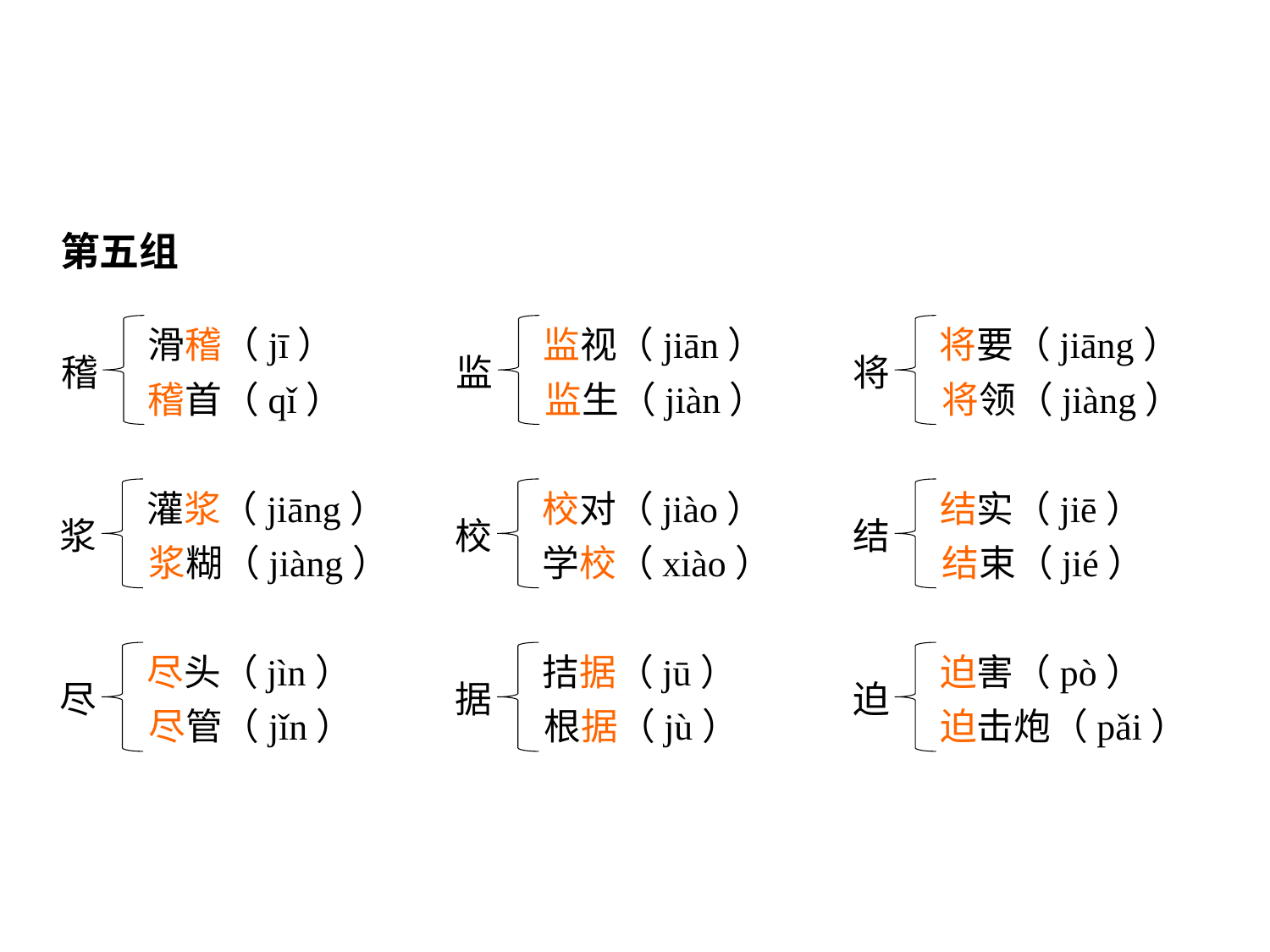

第五组

滑稽（jī）
稽
稽首（qǐ）

监视（jiān）
监
监生（jiàn）

将要（jiāng）
将
将领（jiàng）

灌浆（jiāng）
浆
浆糊（jiàng）

校对（jiào）
校
学校（xiào）

结实（jiē）
结
结束（jié）

尽头（jìn）
尽
尽管（jǐn）

拮据（jū）
据
根据（jù）

迫害（pò）
迫
迫击炮（pǎi）